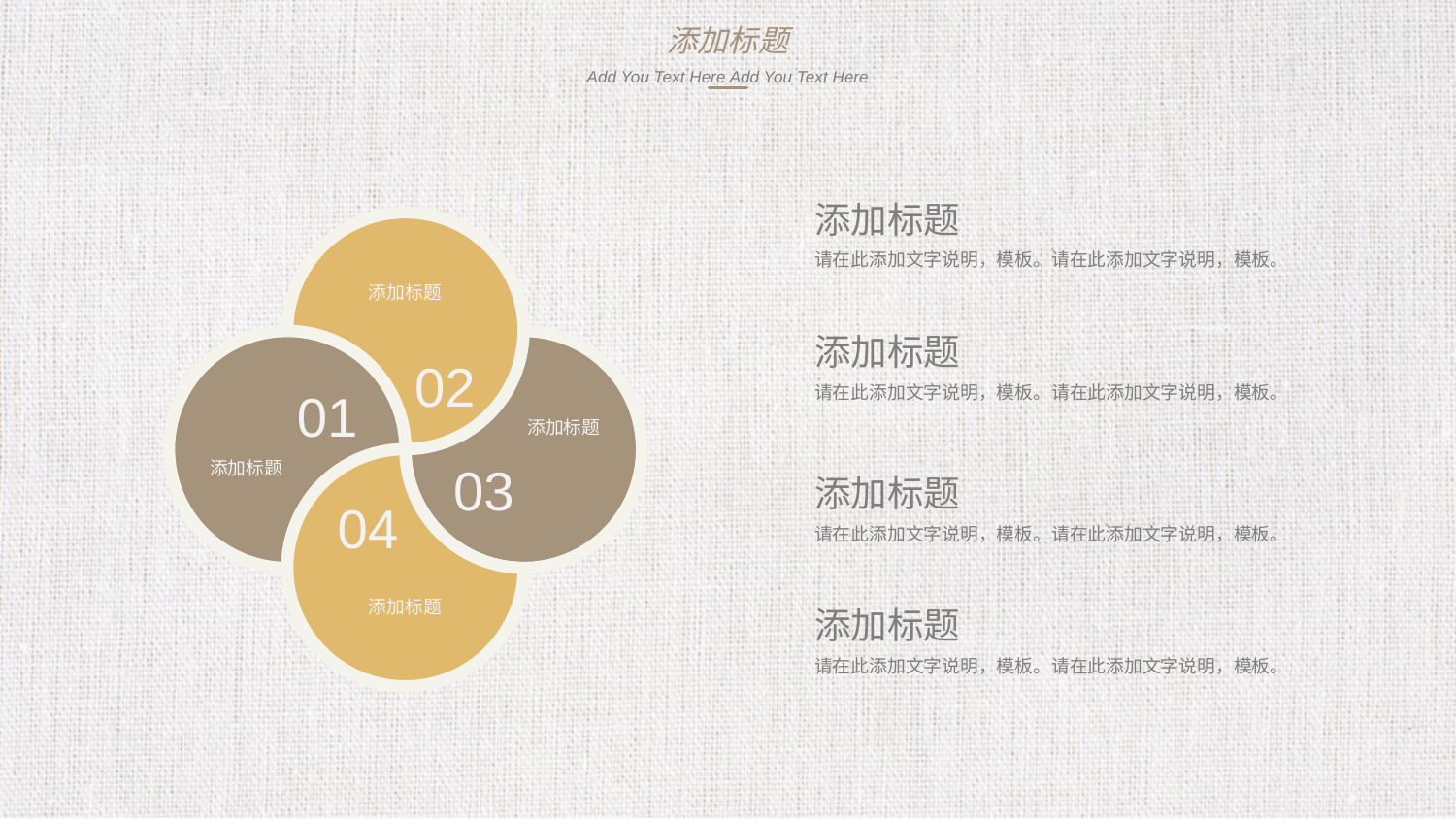

添加标题
Add You Text Here Add You Text Here
添加标题

请在此添加文字说明，模板。请在此添加文字说明，模板。
添加标题
添加标题

02
请在此添加文字说明，模板。请在此添加文字说明，模板。
01
添加标题

添加标题
03
添加标题
04
请在此添加文字说明，模板。请在此添加文字说明，模板。
添加标题
添加标题
请在此添加文字说明，模板。请在此添加文字说明，模板。